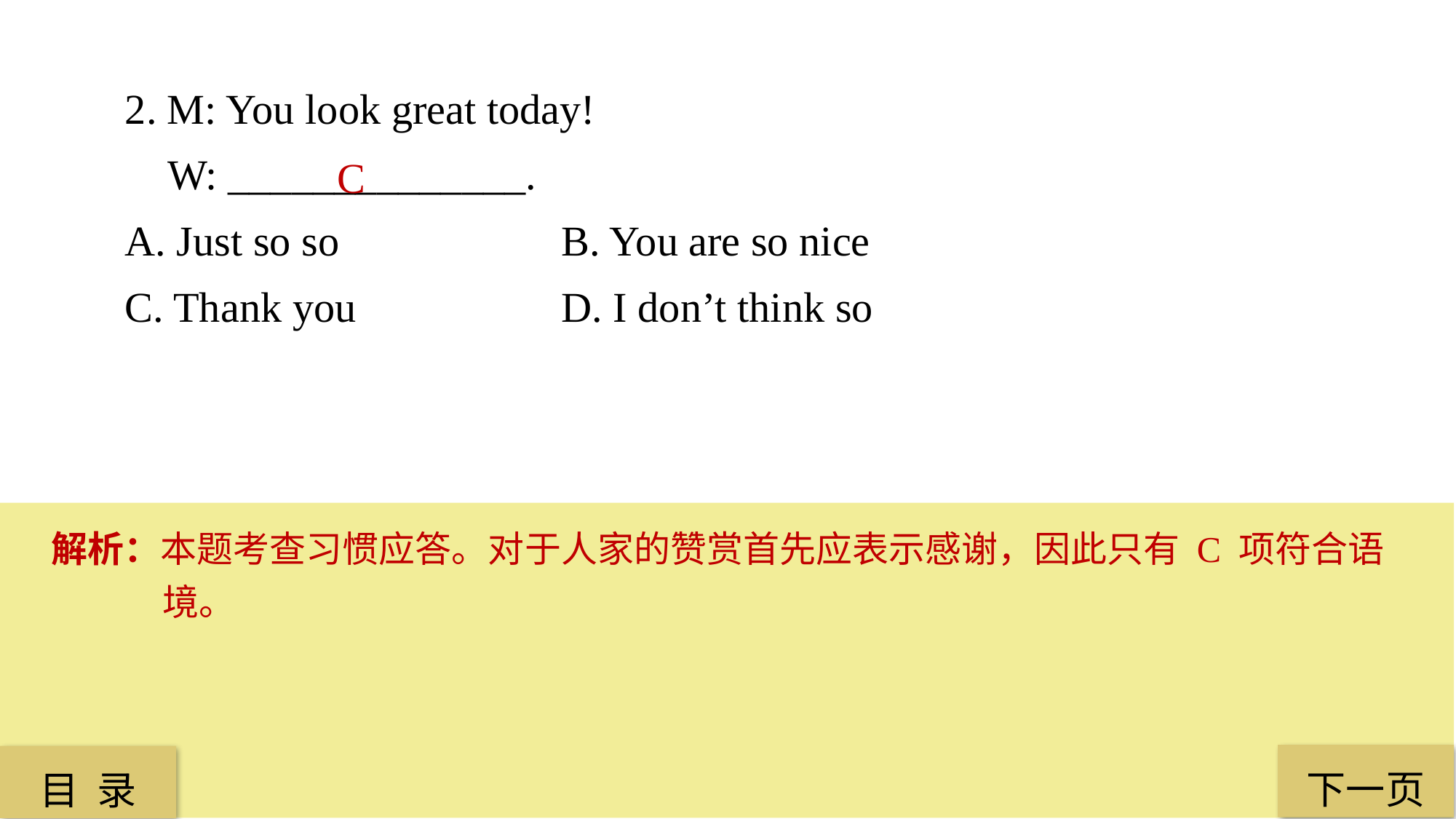

2. M: You look great today!
    W: ______________.
A. Just so so 		B. You are so nice
C. Thank you 		D. I don’t think so
 C
解析：本题考查习惯应答。对于人家的赞赏首先应表示感谢，因此只有 C 项符合语境。